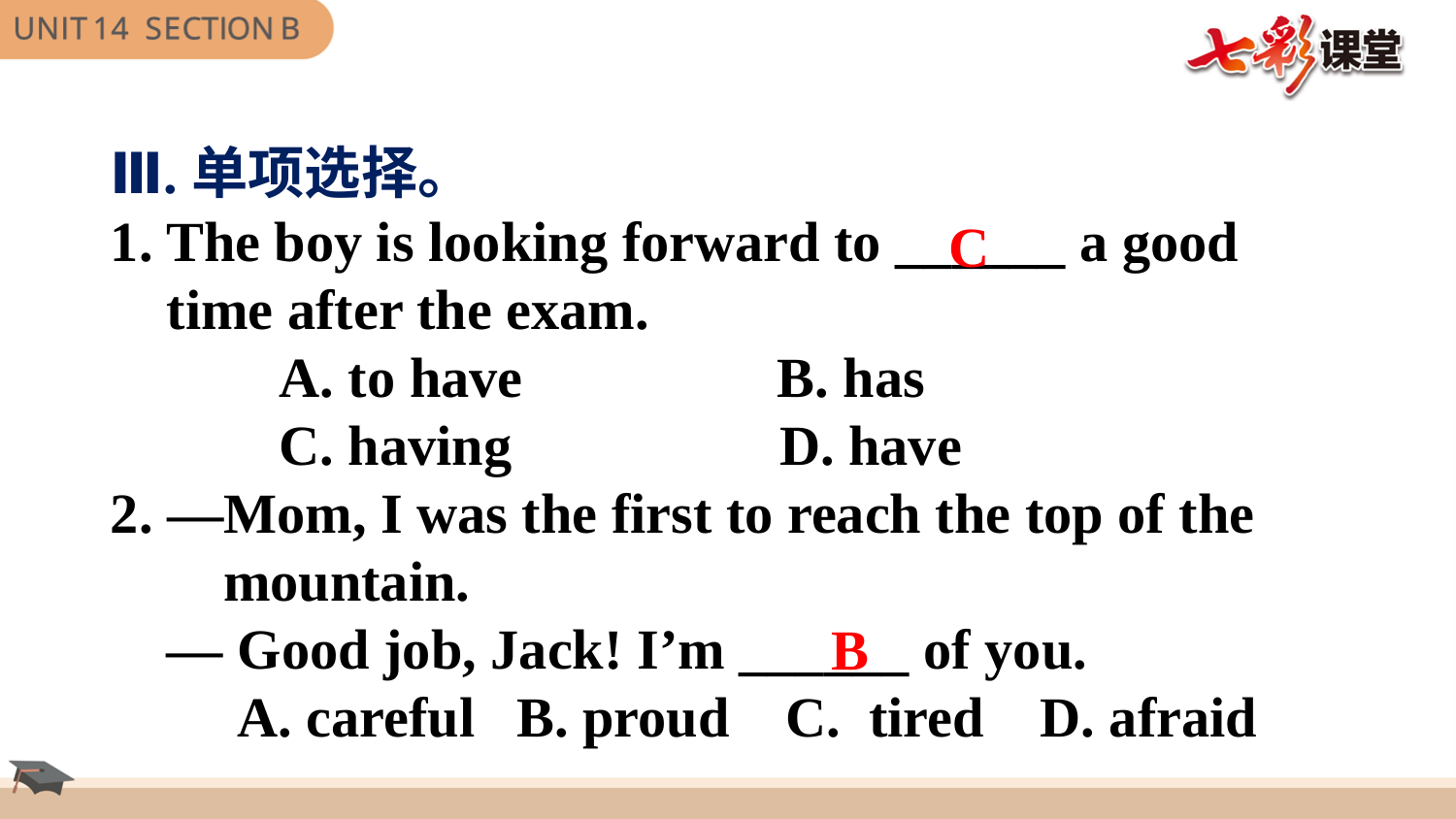

Ⅲ.单项选择。
1. The boy is looking forward to ______ a good
    time after the exam.
            A. to have  	      B. has
            C. having                   D. have
2. —Mom, I was the first to reach the top of the
        mountain.
    — Good job, Jack! I’m ______ of you.
         A. careful   B. proud    C.  tired    D. afraid
C
B